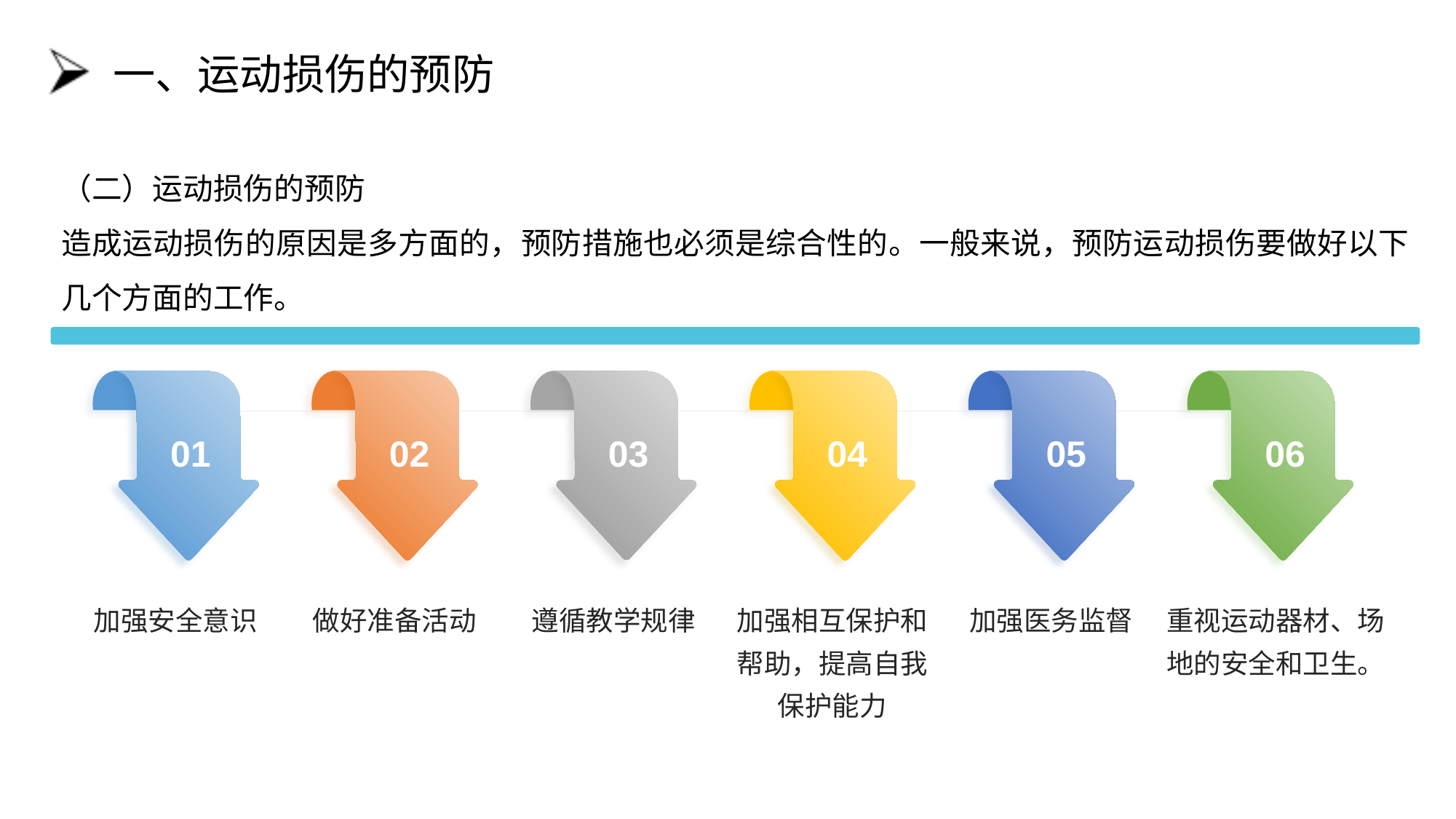

# 一、运动损伤的预防
（二）运动损伤的预防
造成运动损伤的原因是多方面的，预防措施也必须是综合性的。一般来说，预防运动损伤要做好以下几个方面的工作。

01
02
03
04
05
06

加强安全意识
做好准备活动
遵循教学规律
加强相互保护和帮助，提高自我保护能力
加强医务监督
重视运动器材、场地的安全和卫生。